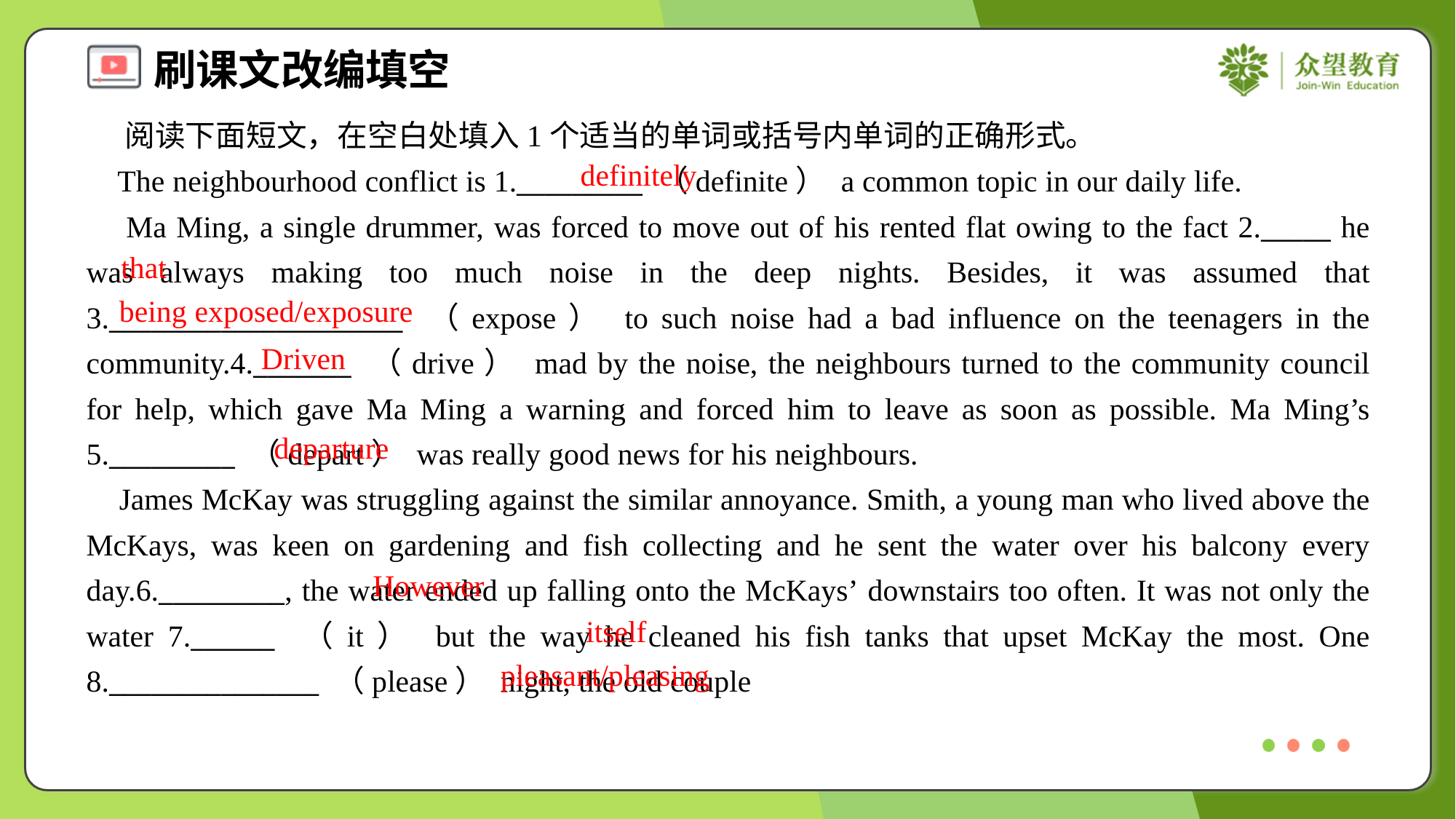

阅读下面短文，在空白处填入1个适当的单词或括号内单词的正确形式。
    The neighbourhood conflict is 1._________ （definite） a common topic in our daily life.
    Ma Ming, a single drummer, was forced to move out of his rented flat owing to the fact 2._____ he was always making too much noise in the deep nights. Besides, it was assumed that 3._____________________ （expose） to such noise had a bad influence on the teenagers in the community.4._______ （drive） mad by the noise, the neighbours turned to the community council for help, which gave Ma Ming a warning and forced him to leave as soon as possible. Ma Ming’s 5._________ （depart） was really good news for his neighbours.
    James McKay was struggling against the similar annoyance. Smith, a young man who lived above the McKays, was keen on gardening and fish collecting and he sent the water over his balcony every day.6._________, the water ended up falling onto the McKays’ downstairs too often. It was not only the water 7.______ （it） but the way he cleaned his fish tanks that upset McKay the most. One 8._______________ （please） night, the old couple
definitely
that
being exposed/exposure
Driven
departure
However
itself
pleasant/pleasing